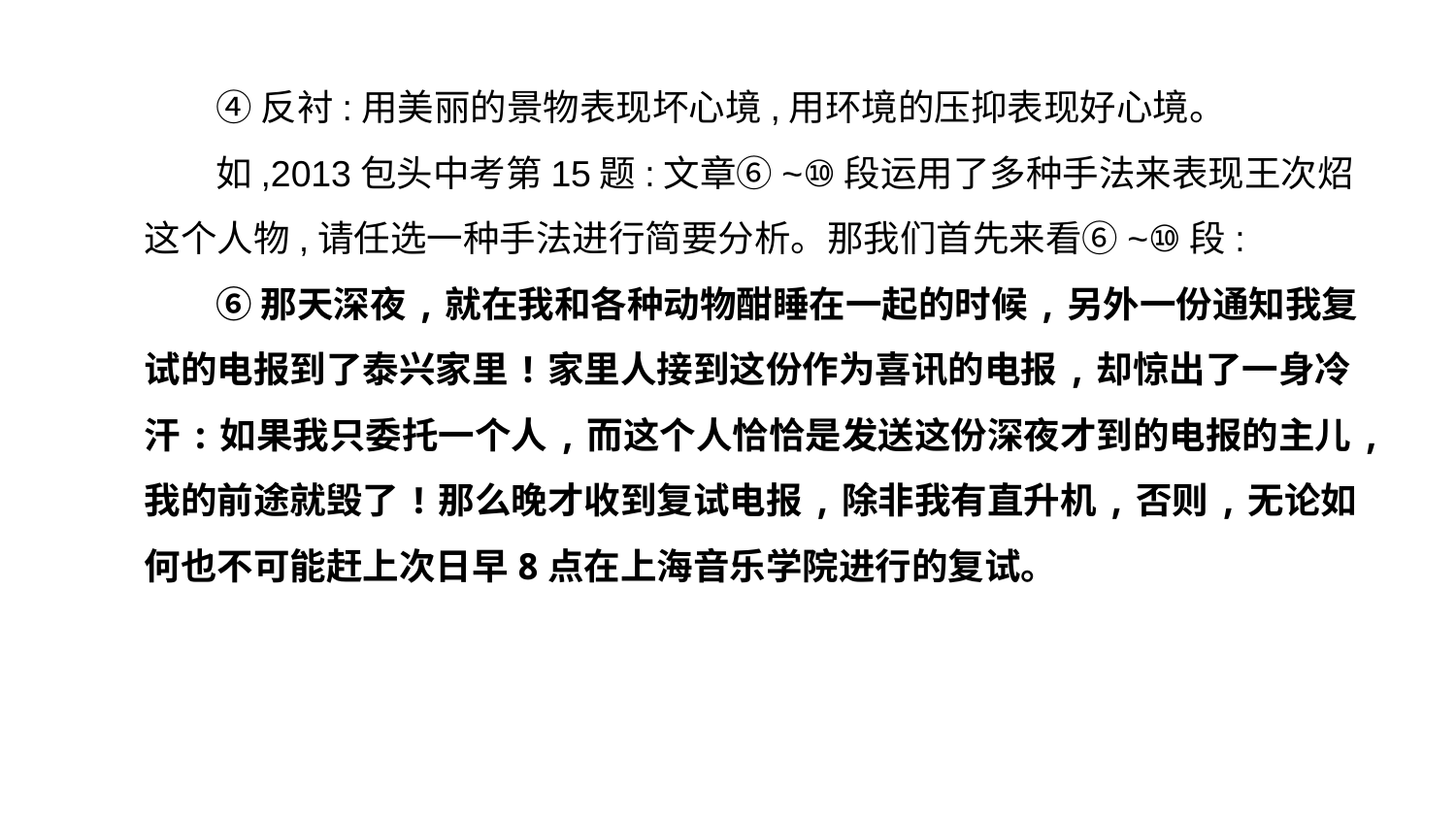

④反衬:用美丽的景物表现坏心境,用环境的压抑表现好心境。
如,2013包头中考第15题:文章⑥~⑩段运用了多种手法来表现王次炤这个人物,请任选一种手法进行简要分析。那我们首先来看⑥~⑩段:
⑥那天深夜,就在我和各种动物酣睡在一起的时候,另外一份通知我复试的电报到了泰兴家里!家里人接到这份作为喜讯的电报,却惊出了一身冷汗:如果我只委托一个人,而这个人恰恰是发送这份深夜才到的电报的主儿,我的前途就毁了!那么晚才收到复试电报,除非我有直升机,否则,无论如何也不可能赶上次日早8点在上海音乐学院进行的复试。